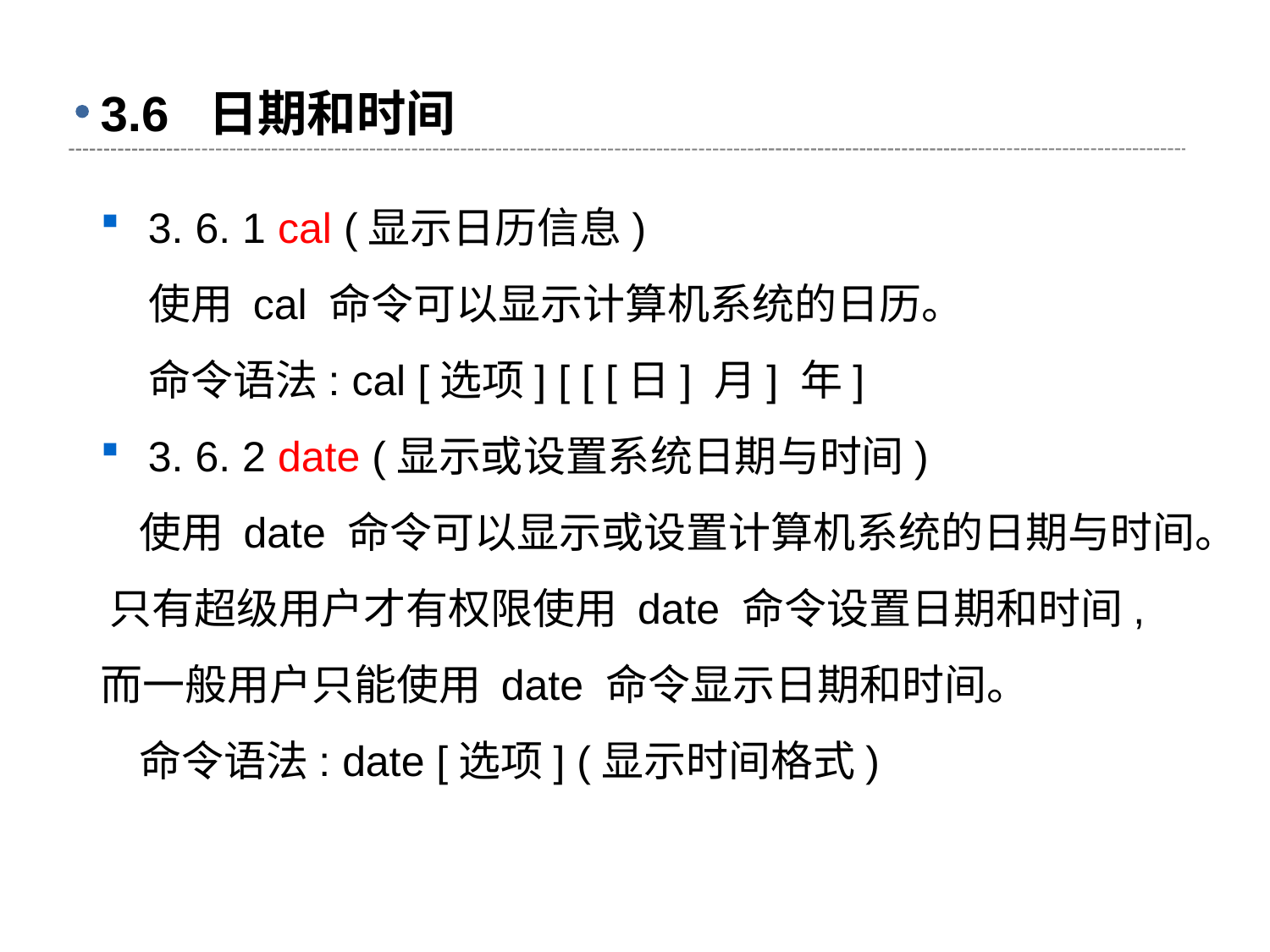

# 3.6  日期和时间
3. 6. 1 cal (显示日历信息)
    使用 cal 命令可以显示计算机系统的日历。
    命令语法: cal [选项] [ [ [日] 月] 年]
3. 6. 2 date (显示或设置系统日期与时间)
   使用 date 命令可以显示或设置计算机系统的日期与时间。 只有超级用户才有权限使用 date 命令设置日期和时间, 而一般用户只能使用 date 命令显示日期和时间。
   命令语法: date [选项] (显示时间格式)